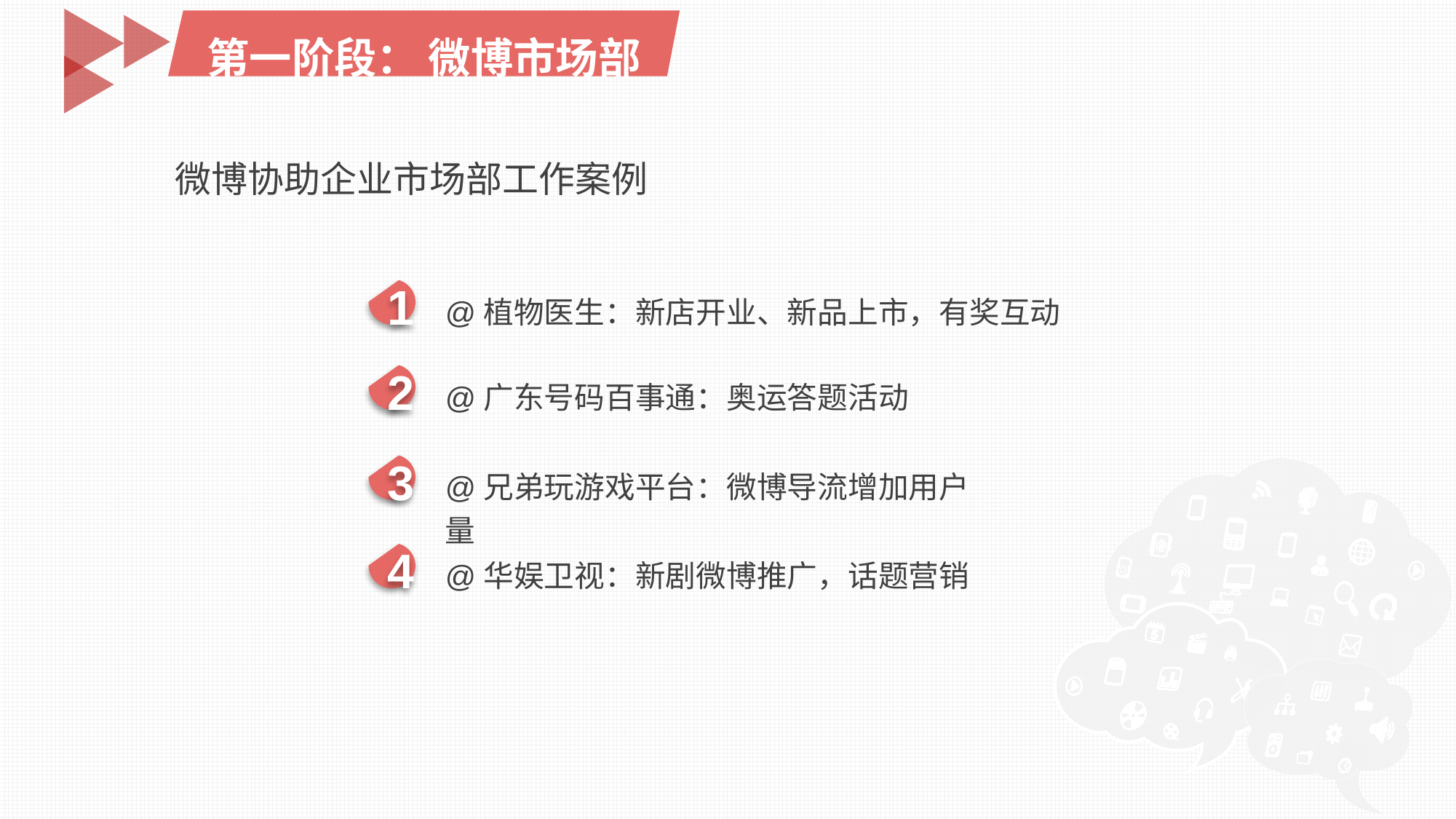

第一阶段： 微博市场部

微博协助企业市场部工作案例

1

@植物医生：新店开业、新品上市，有奖互动
2

@广东号码百事通：奥运答题活动
3

@兄弟玩游戏平台：微博导流增加用户量
4

@华娱卫视：新剧微博推广，话题营销